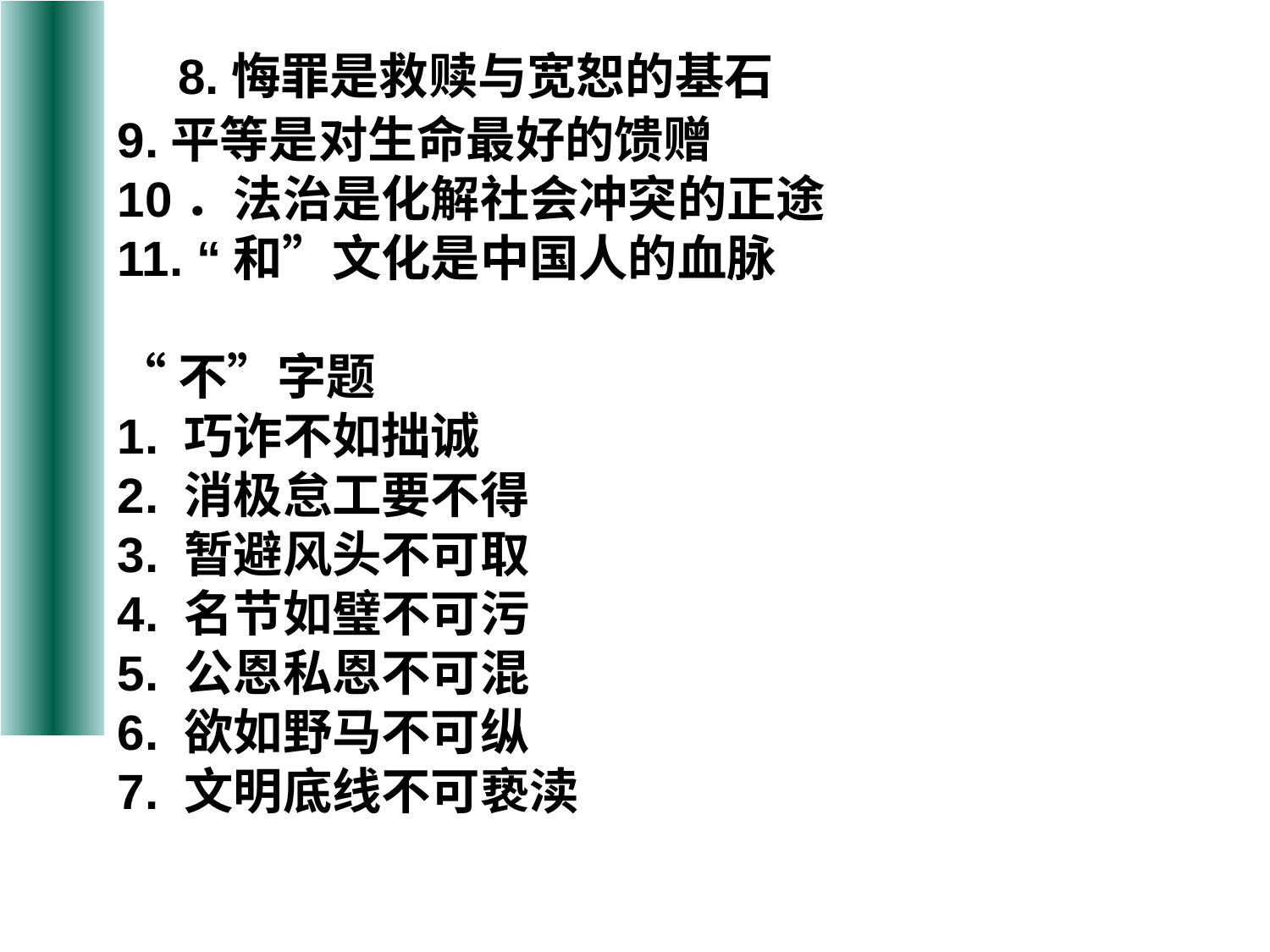

8.悔罪是救赎与宽恕的基石
9.平等是对生命最好的馈赠
10．法治是化解社会冲突的正途
11. “和”文化是中国人的血脉

“不”字题
1. 巧诈不如拙诚
2. 消极怠工要不得
3. 暂避风头不可取
4. 名节如璧不可污
5. 公恩私恩不可混
6. 欲如野马不可纵
7. 文明底线不可亵渎